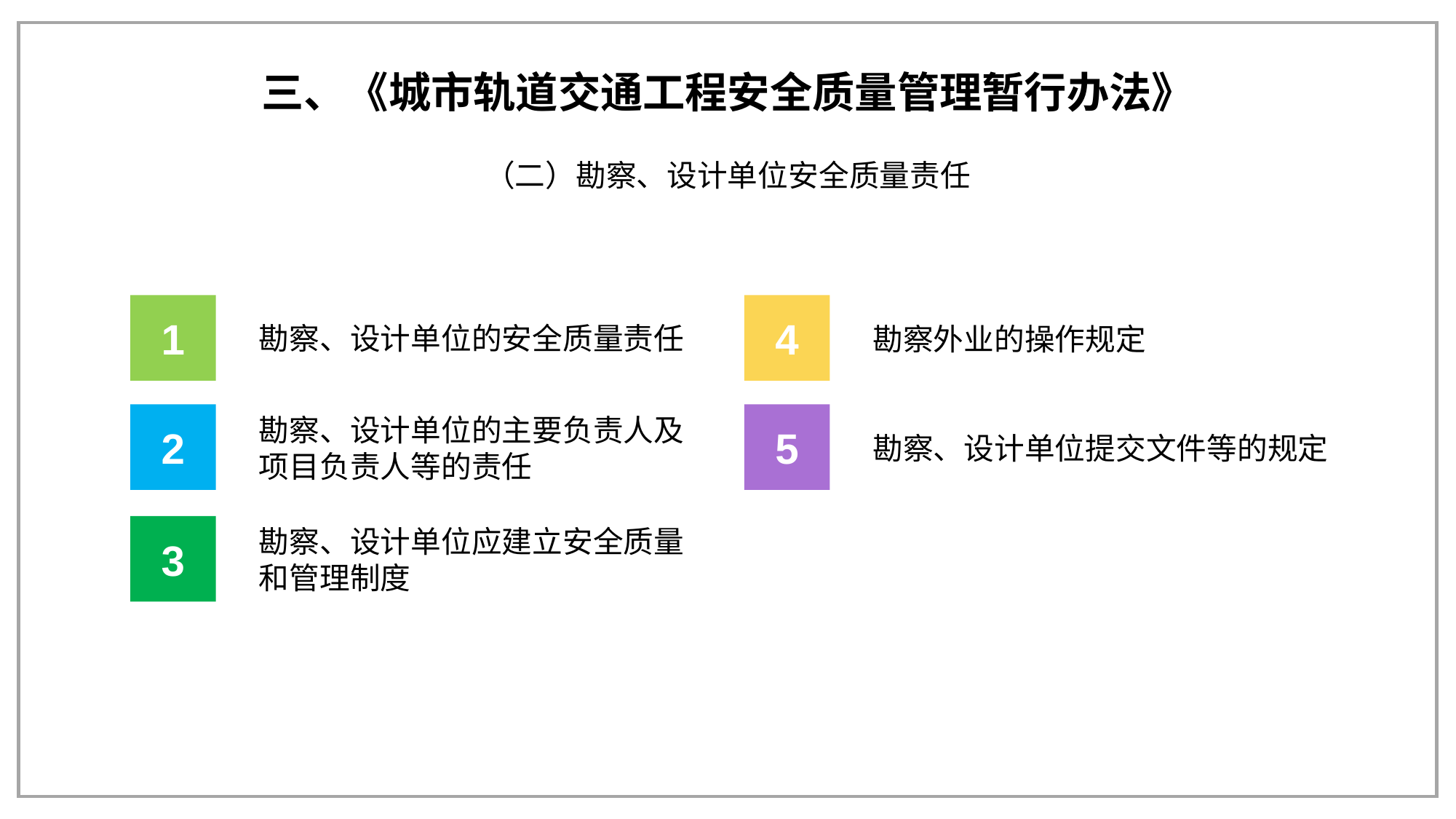

三、《城市轨道交通工程安全质量管理暂行办法》
（二）勘察、设计单位安全质量责任
1
4
勘察、设计单位的安全质量责任
勘察外业的操作规定
2
5
勘察、设计单位的主要负责人及项目负责人等的责任
勘察、设计单位提交文件等的规定
3
勘察、设计单位应建立安全质量和管理制度